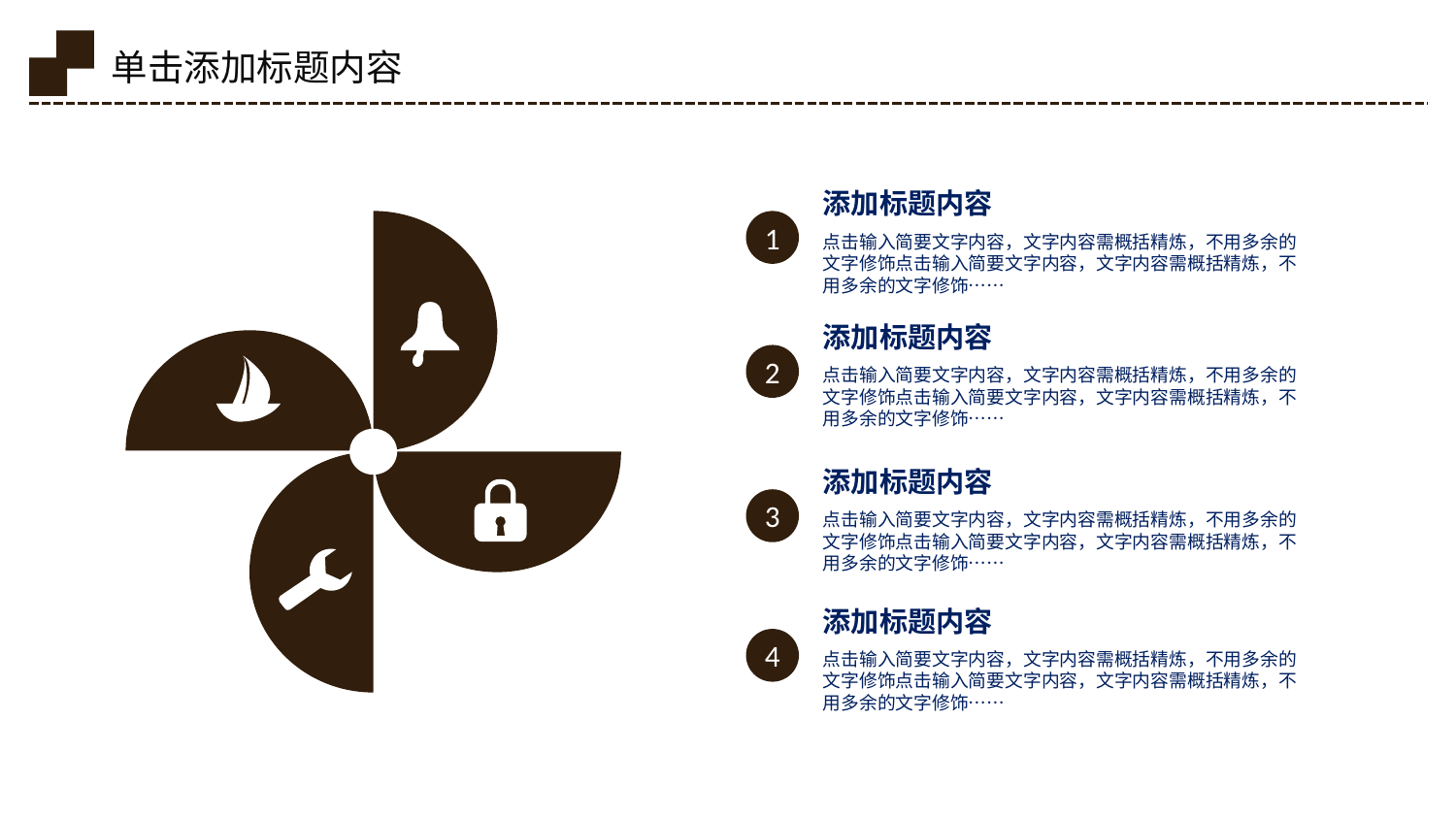

单击添加标题内容
添加标题内容
点击输入简要文字内容，文字内容需概括精炼，不用多余的文字修饰点击输入简要文字内容，文字内容需概括精炼，不用多余的文字修饰……
1

添加标题内容
点击输入简要文字内容，文字内容需概括精炼，不用多余的文字修饰点击输入简要文字内容，文字内容需概括精炼，不用多余的文字修饰……

2

添加标题内容
点击输入简要文字内容，文字内容需概括精炼，不用多余的文字修饰点击输入简要文字内容，文字内容需概括精炼，不用多余的文字修饰……
3
添加标题内容
点击输入简要文字内容，文字内容需概括精炼，不用多余的文字修饰点击输入简要文字内容，文字内容需概括精炼，不用多余的文字修饰……
4